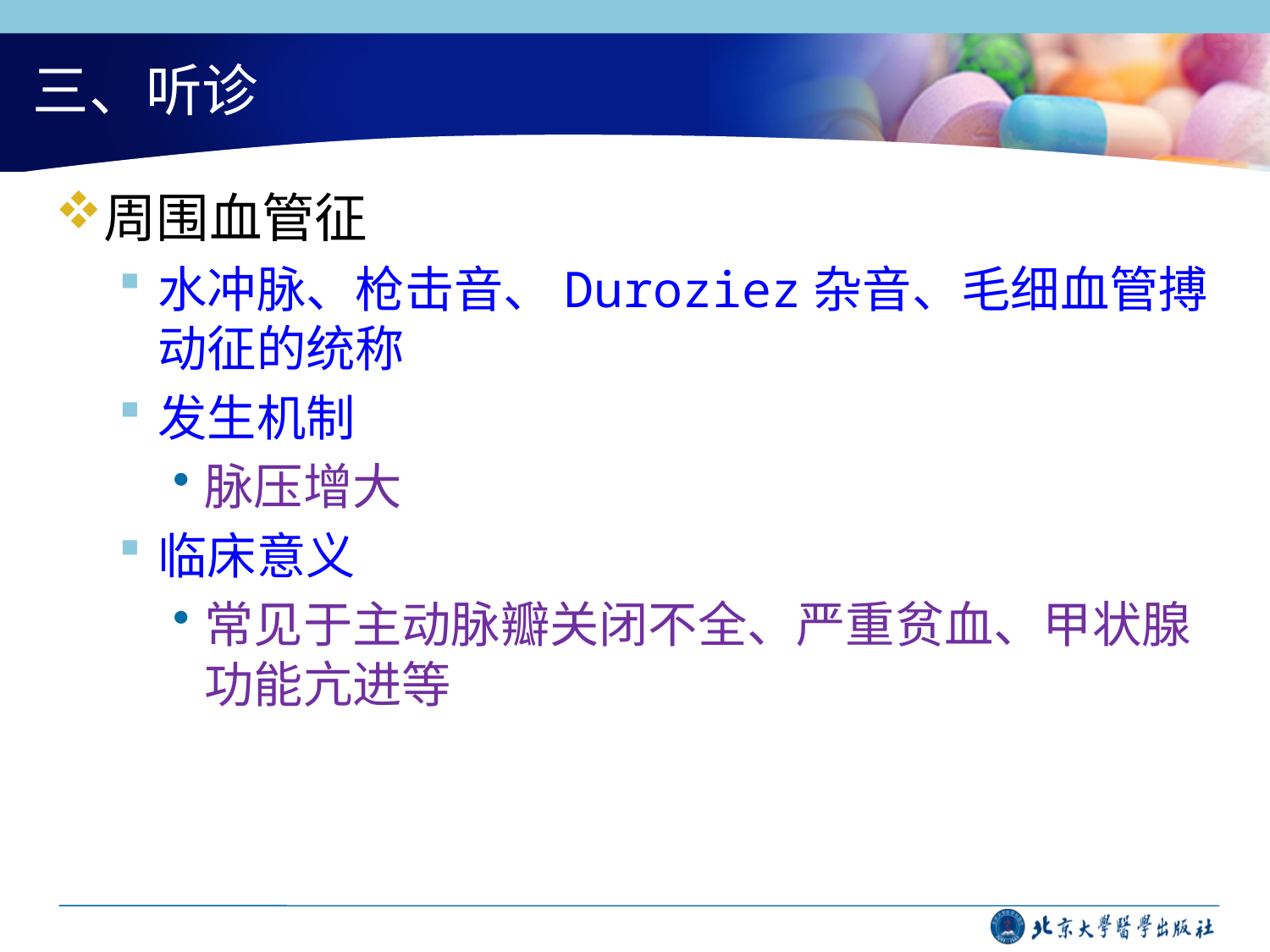

# 三、听诊
周围血管征
水冲脉、枪击音、Duroziez杂音、毛细血管搏动征的统称
发生机制
脉压增大
临床意义
常见于主动脉瓣关闭不全、严重贫血、甲状腺功能亢进等